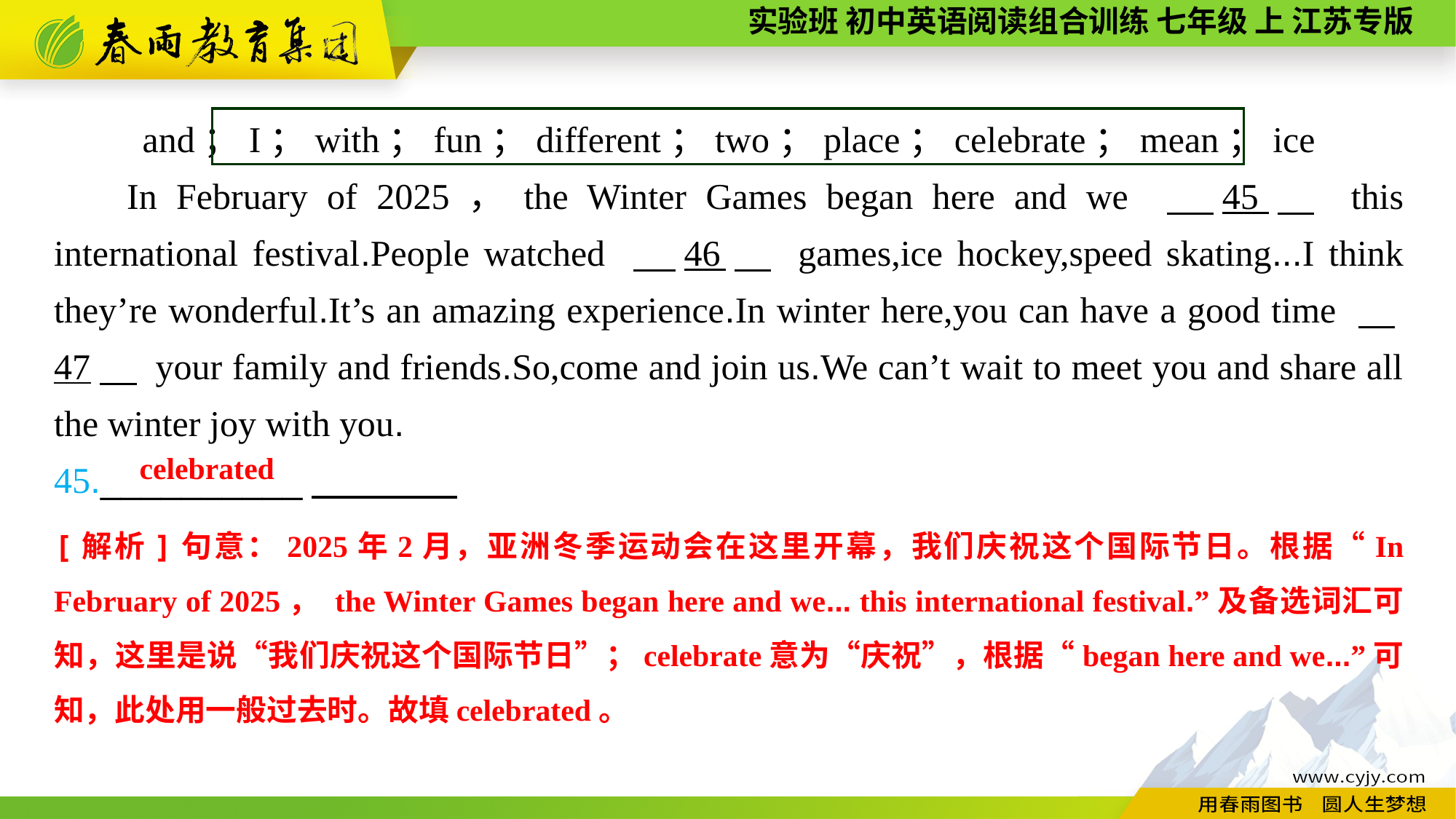

and；I；with；fun；different；two；place；celebrate；mean；ice
In February of 2025，the Winter Games began here and we 　45　 this international festival.People watched 　46　 games,ice hockey,speed skating...I think they’re wonderful.It’s an amazing experience.In winter here,you can have a good time 　47　 your family and friends.So,come and join us.We can’t wait to meet you and share all the winter joy with you.
45.__________

celebrated
[解析]句意：2025年2月，亚洲冬季运动会在这里开幕，我们庆祝这个国际节日。根据“In February of 2025， the Winter Games began here and we... this international festival.”及备选词汇可知，这里是说“我们庆祝这个国际节日”；celebrate意为“庆祝”，根据“began here and we...”可知，此处用一般过去时。故填celebrated。